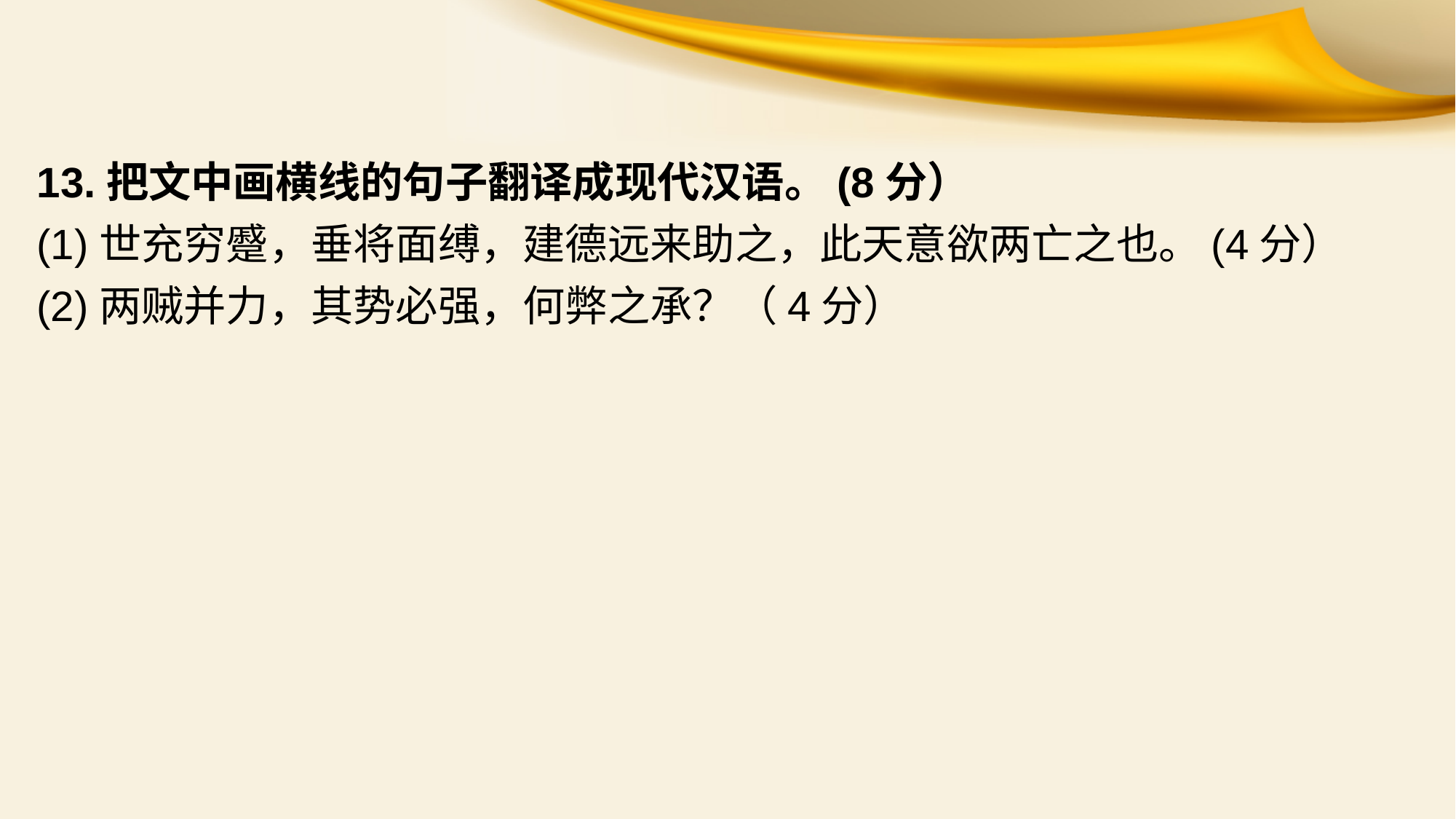

13.把文中画横线的句子翻译成现代汉语。(8分）
(1)世充穷蹙，垂将面缚，建德远来助之，此天意欲两亡之也。(4分）
(2)两贼并力，其势必强，何弊之承？（4分）